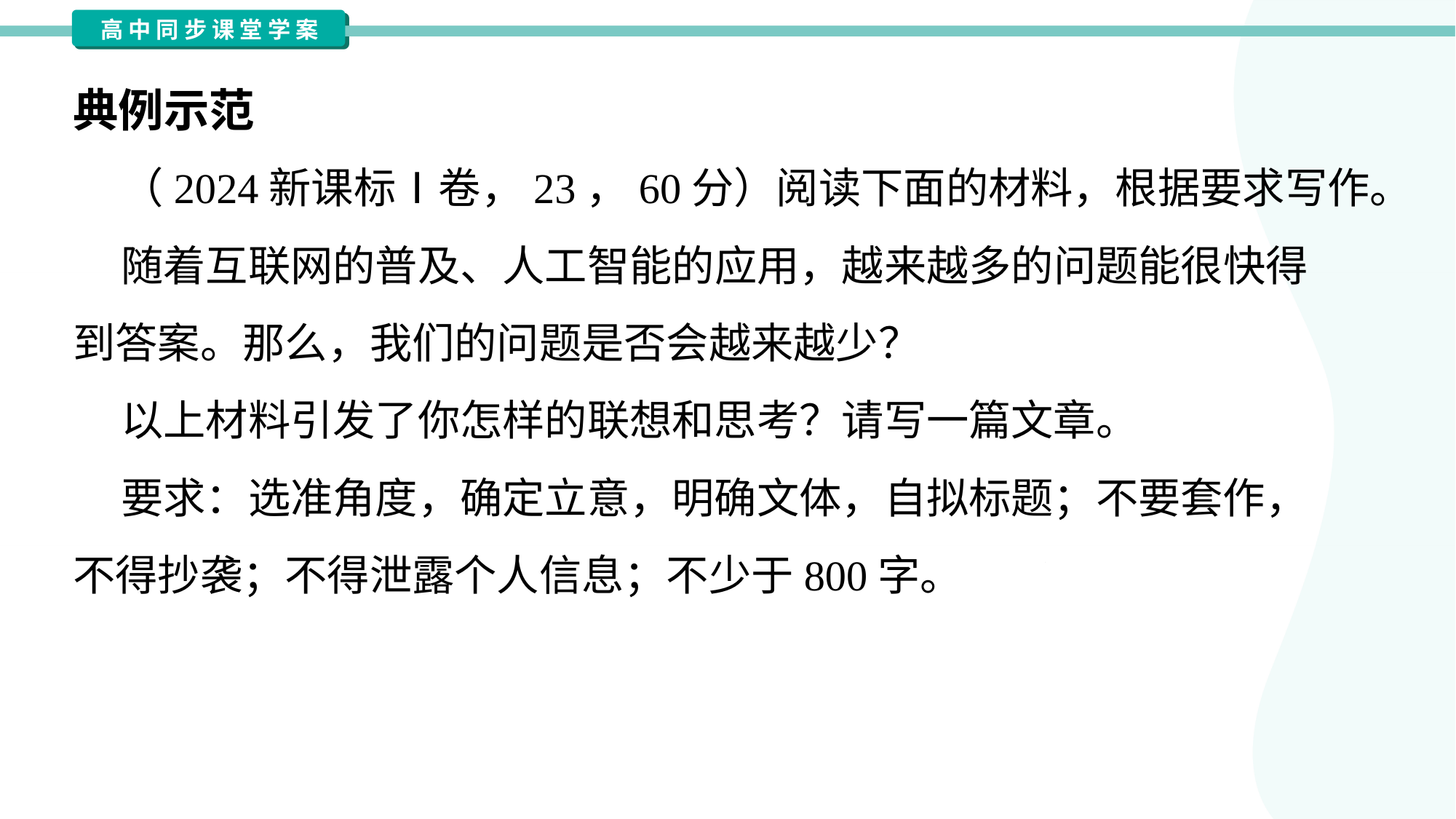

典例示范
    （2024新课标Ⅰ卷，23，60分）阅读下面的材料，根据要求写作。
    随着互联网的普及、人工智能的应用，越来越多的问题能很快得
到答案。那么，我们的问题是否会越来越少？
    以上材料引发了你怎样的联想和思考？请写一篇文章。
    要求：选准角度，确定立意，明确文体，自拟标题；不要套作，
不得抄袭；不得泄露个人信息；不少于800字。